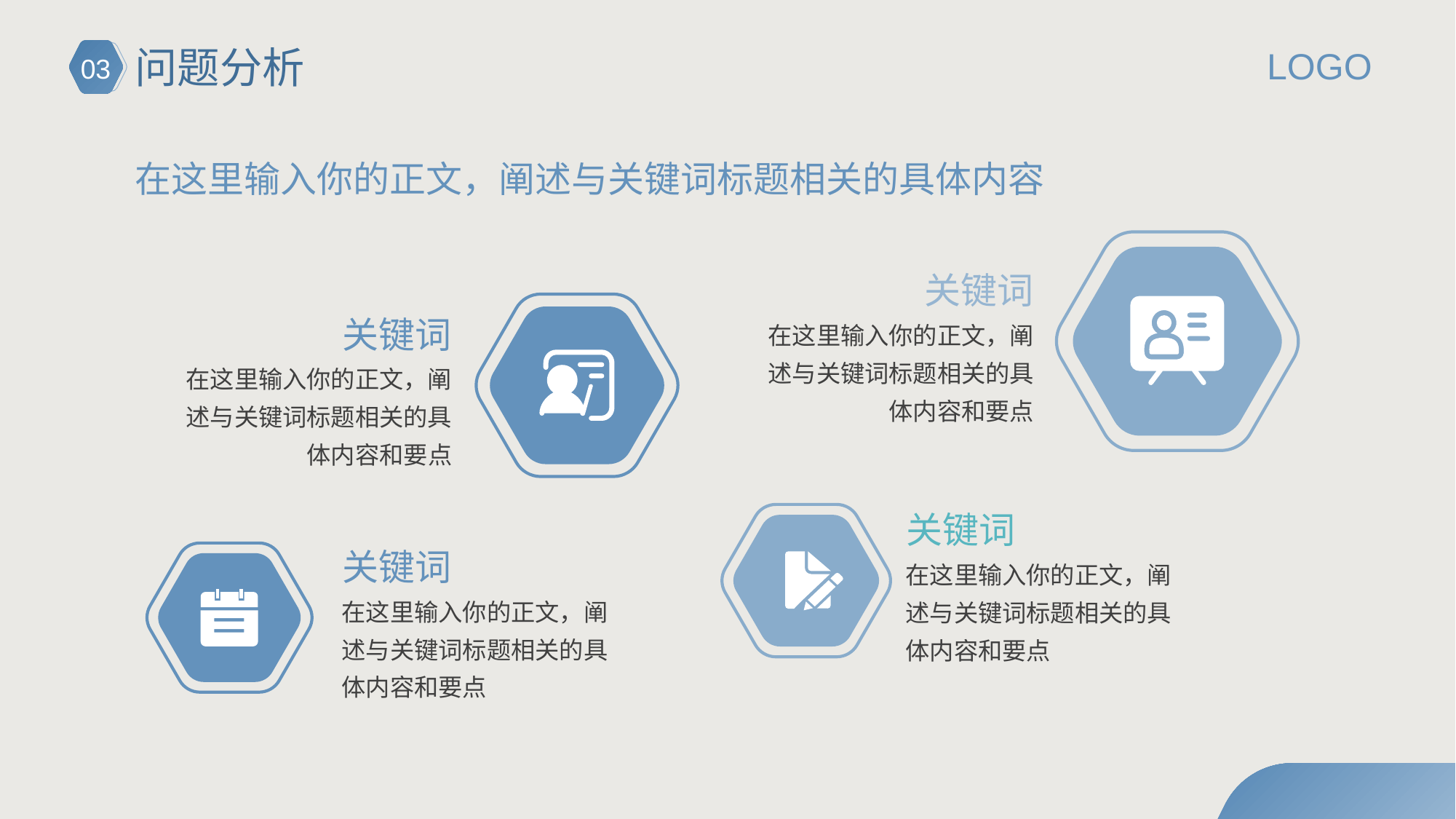

# 问题分析
LOGO
03
在这里输入你的正文，阐述与关键词标题相关的具体内容

关键词

关键词
在这里输入你的正文，阐述与关键词标题相关的具体内容和要点

在这里输入你的正文，阐述与关键词标题相关的具体内容和要点

关键词

关键词
在这里输入你的正文，阐述与关键词标题相关的具体内容和要点

在这里输入你的正文，阐述与关键词标题相关的具体内容和要点